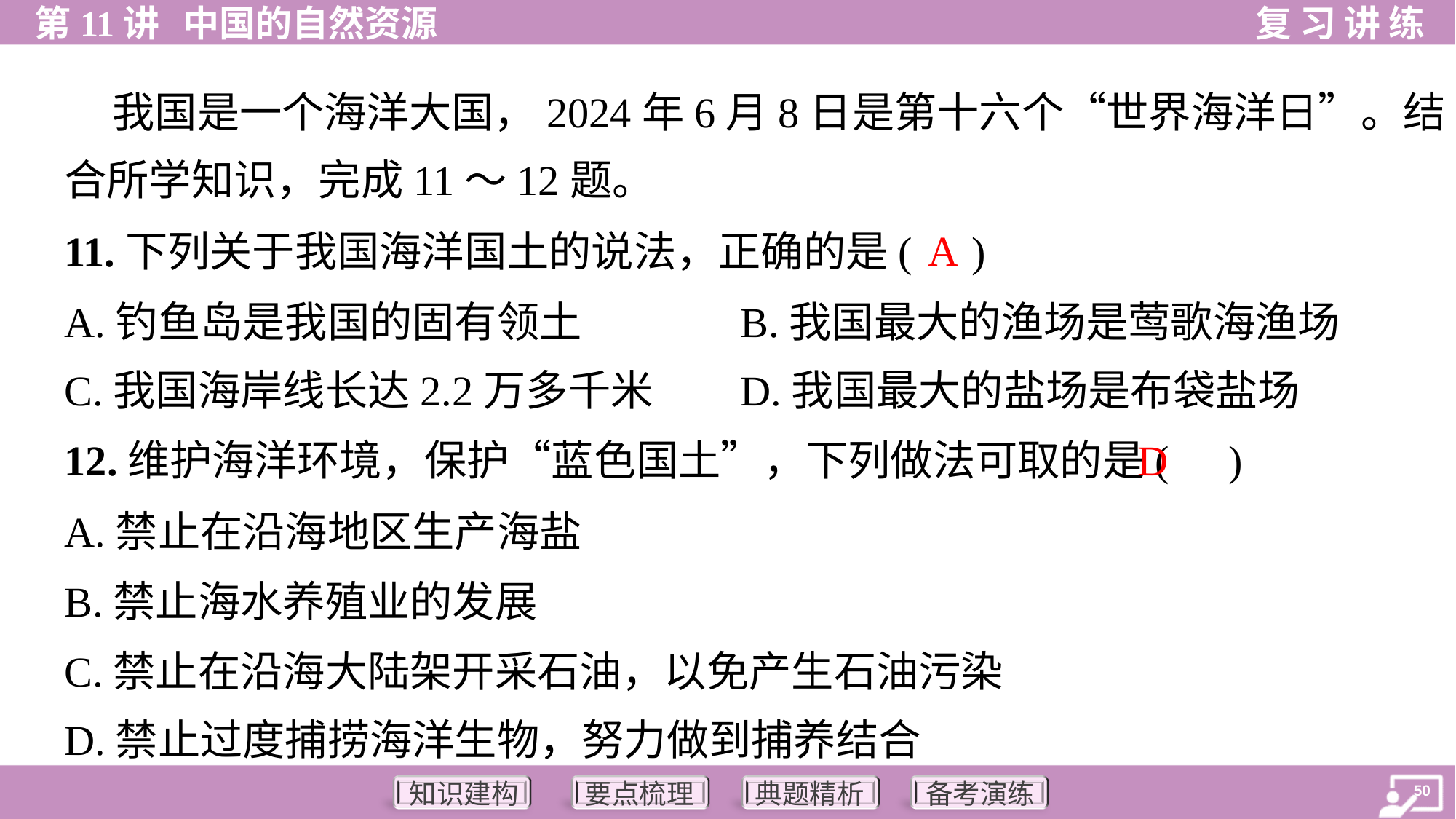

我国是一个海洋大国，2024年6月8日是第十六个“世界海洋日”。结
合所学知识，完成11～12题。
A
11.下列关于我国海洋国土的说法，正确的是(     )
A.钓鱼岛是我国的固有领土	B.我国最大的渔场是莺歌海渔场
C.我国海岸线长达2.2万多千米	D.我国最大的盐场是布袋盐场
D
12.维护海洋环境，保护“蓝色国土”，下列做法可取的是(     )
A.禁止在沿海地区生产海盐
B.禁止海水养殖业的发展
C.禁止在沿海大陆架开采石油，以免产生石油污染
D.禁止过度捕捞海洋生物，努力做到捕养结合